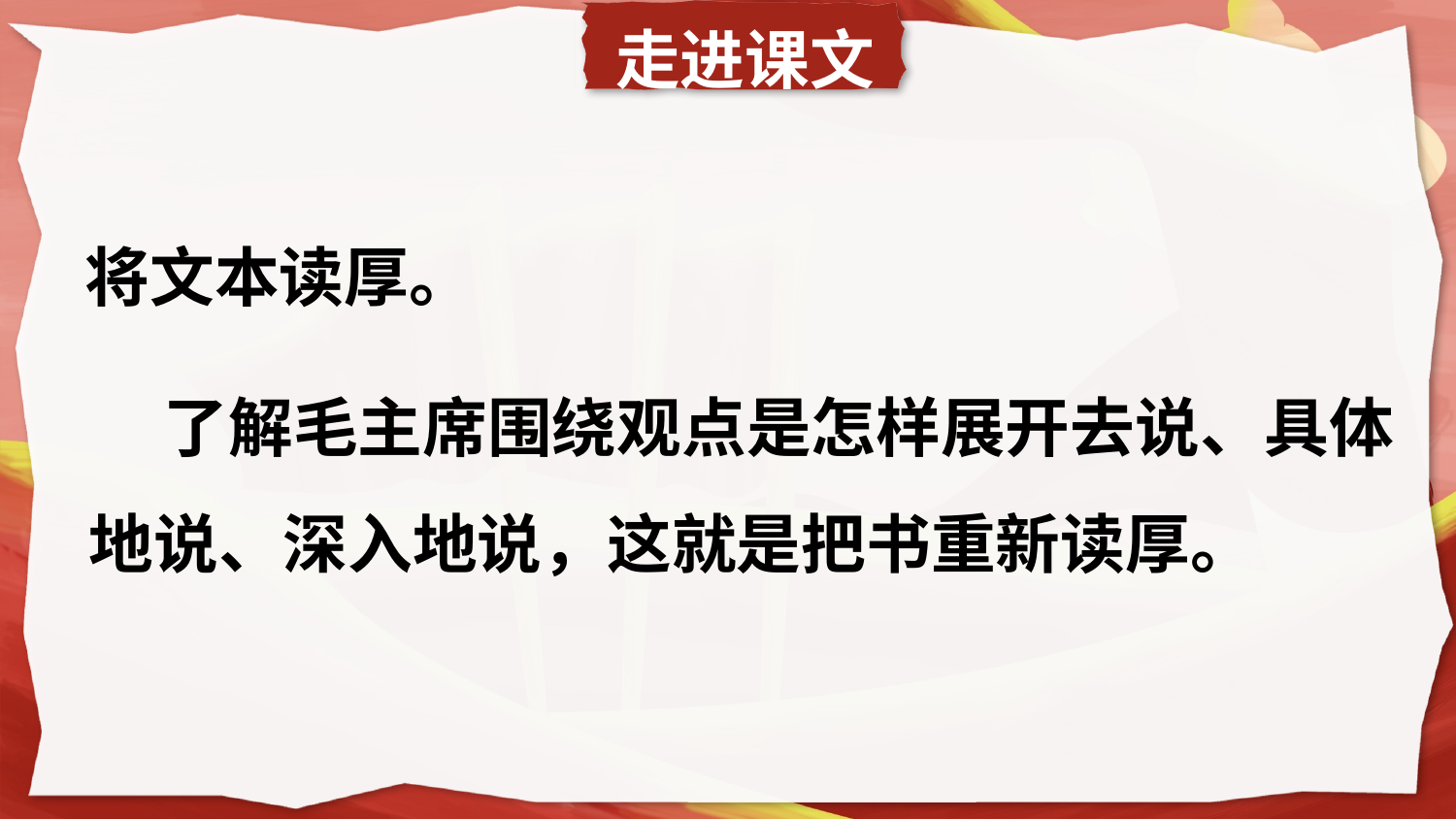

走进课文
将文本读厚。
    了解毛主席围绕观点是怎样展开去说、具体地说、深入地说，这就是把书重新读厚。